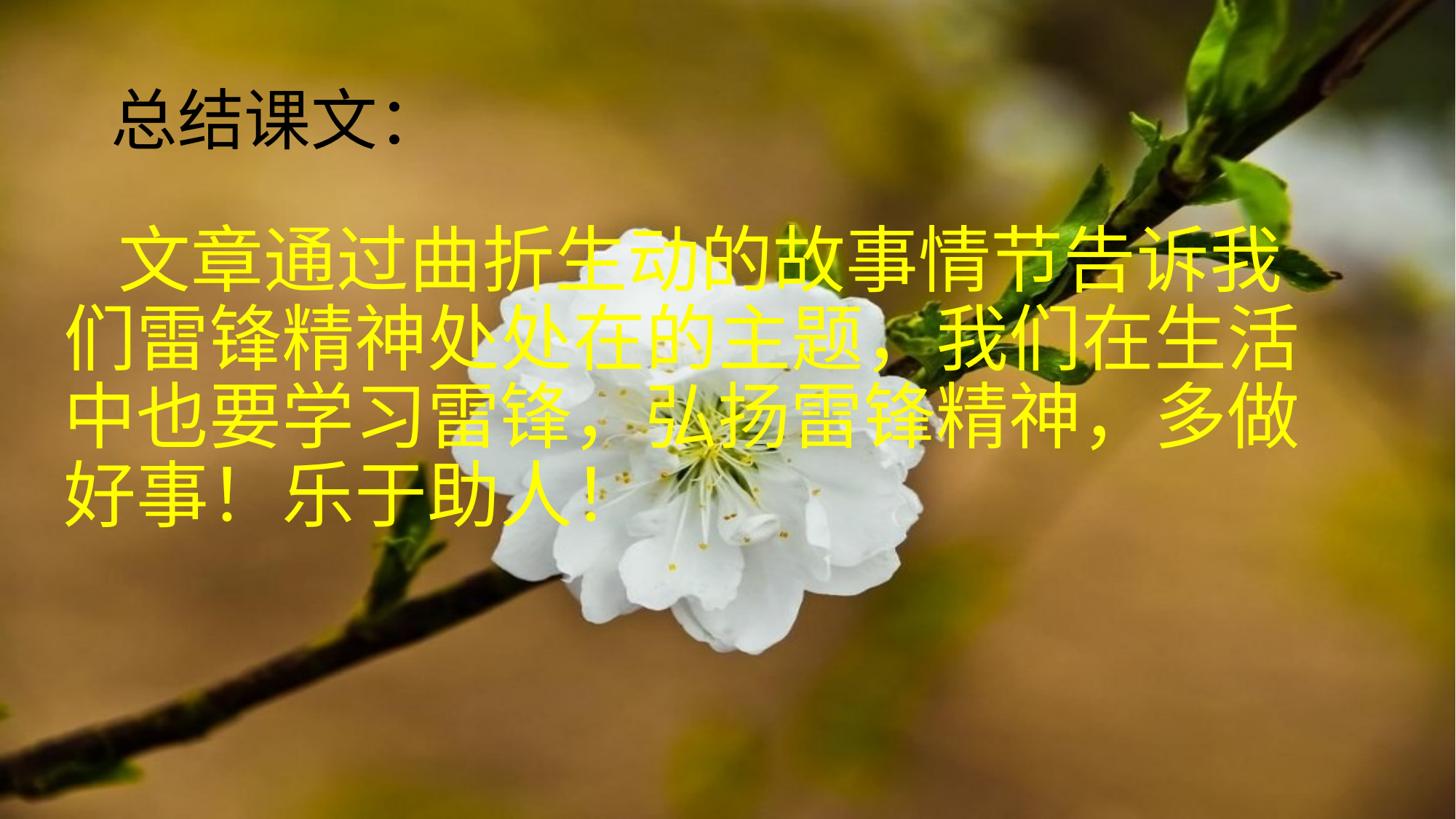

# 总结课文：
文章通过曲折生动的故事情节告诉我们雷锋精神处处在的主题，我们在生活中也要学习雷锋，弘扬雷锋精神，多做好事！乐于助人！